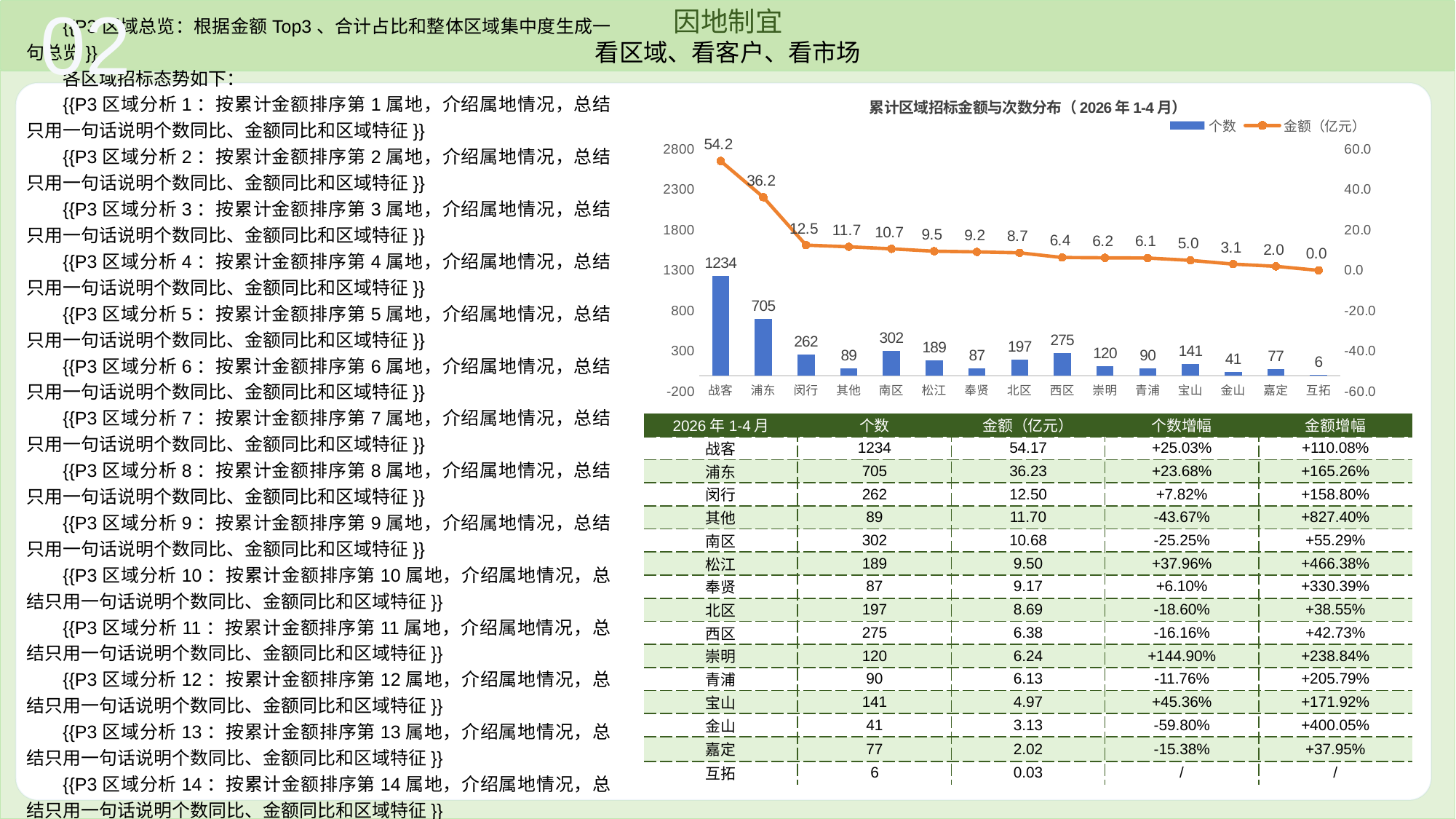

02
因地制宜
看区域、看客户、看市场

{{P3区域总览：根据金额Top3、合计占比和整体区域集中度生成一句总览}}
各区域招标态势如下：
{{P3区域分析1：按累计金额排序第1属地，介绍属地情况，总结只用一句话说明个数同比、金额同比和区域特征}}
{{P3区域分析2：按累计金额排序第2属地，介绍属地情况，总结只用一句话说明个数同比、金额同比和区域特征}}
{{P3区域分析3：按累计金额排序第3属地，介绍属地情况，总结只用一句话说明个数同比、金额同比和区域特征}}
{{P3区域分析4：按累计金额排序第4属地，介绍属地情况，总结只用一句话说明个数同比、金额同比和区域特征}}
{{P3区域分析5：按累计金额排序第5属地，介绍属地情况，总结只用一句话说明个数同比、金额同比和区域特征}}
{{P3区域分析6：按累计金额排序第6属地，介绍属地情况，总结只用一句话说明个数同比、金额同比和区域特征}}
{{P3区域分析7：按累计金额排序第7属地，介绍属地情况，总结只用一句话说明个数同比、金额同比和区域特征}}
{{P3区域分析8：按累计金额排序第8属地，介绍属地情况，总结只用一句话说明个数同比、金额同比和区域特征}}
{{P3区域分析9：按累计金额排序第9属地，介绍属地情况，总结只用一句话说明个数同比、金额同比和区域特征}}
{{P3区域分析10：按累计金额排序第10属地，介绍属地情况，总结只用一句话说明个数同比、金额同比和区域特征}}
{{P3区域分析11：按累计金额排序第11属地，介绍属地情况，总结只用一句话说明个数同比、金额同比和区域特征}}
{{P3区域分析12：按累计金额排序第12属地，介绍属地情况，总结只用一句话说明个数同比、金额同比和区域特征}}
{{P3区域分析13：按累计金额排序第13属地，介绍属地情况，总结只用一句话说明个数同比、金额同比和区域特征}}
{{P3区域分析14：按累计金额排序第14属地，介绍属地情况，总结只用一句话说明个数同比、金额同比和区域特征}}
{{P3区域分析15：按累计金额排序第15属地，介绍属地情况，总结只用一句话说明个数同比、金额同比和区域特征}}

### Chart: 累计区域招标金额与次数分布（2026年1-4月）

| Category | 个数 | 金额（亿元） |
|---|---|---|
| 战客 | 1234.0 | 54.17 |
| 浦东 | 705.0 | 36.23 |
| 闵行 | 262.0 | 12.5 |
| 其他 | 89.0 | 11.7 |
| 南区 | 302.0 | 10.68 |
| 松江 | 189.0 | 9.5 |
| 奉贤 | 87.0 | 9.17 |
| 北区 | 197.0 | 8.69 |
| 西区 | 275.0 | 6.38 |
| 崇明 | 120.0 | 6.24 |
| 青浦 | 90.0 | 6.13 |
| 宝山 | 141.0 | 4.97 |
| 金山 | 41.0 | 3.13 |
| 嘉定 | 77.0 | 2.02 |
| 互拓 | 6.0 | 0.03 |
| 2026年1-4月 | 个数 | 金额（亿元） | 个数增幅 | 金额增幅 |
| --- | --- | --- | --- | --- |
| 战客 | 1234 | 54.17 | +25.03% | +110.08% |
| 浦东 | 705 | 36.23 | +23.68% | +165.26% |
| 闵行 | 262 | 12.50 | +7.82% | +158.80% |
| 其他 | 89 | 11.70 | -43.67% | +827.40% |
| 南区 | 302 | 10.68 | -25.25% | +55.29% |
| 松江 | 189 | 9.50 | +37.96% | +466.38% |
| 奉贤 | 87 | 9.17 | +6.10% | +330.39% |
| 北区 | 197 | 8.69 | -18.60% | +38.55% |
| 西区 | 275 | 6.38 | -16.16% | +42.73% |
| 崇明 | 120 | 6.24 | +144.90% | +238.84% |
| 青浦 | 90 | 6.13 | -11.76% | +205.79% |
| 宝山 | 141 | 4.97 | +45.36% | +171.92% |
| 金山 | 41 | 3.13 | -59.80% | +400.05% |
| 嘉定 | 77 | 2.02 | -15.38% | +37.95% |
| 互拓 | 6 | 0.03 | / | / |